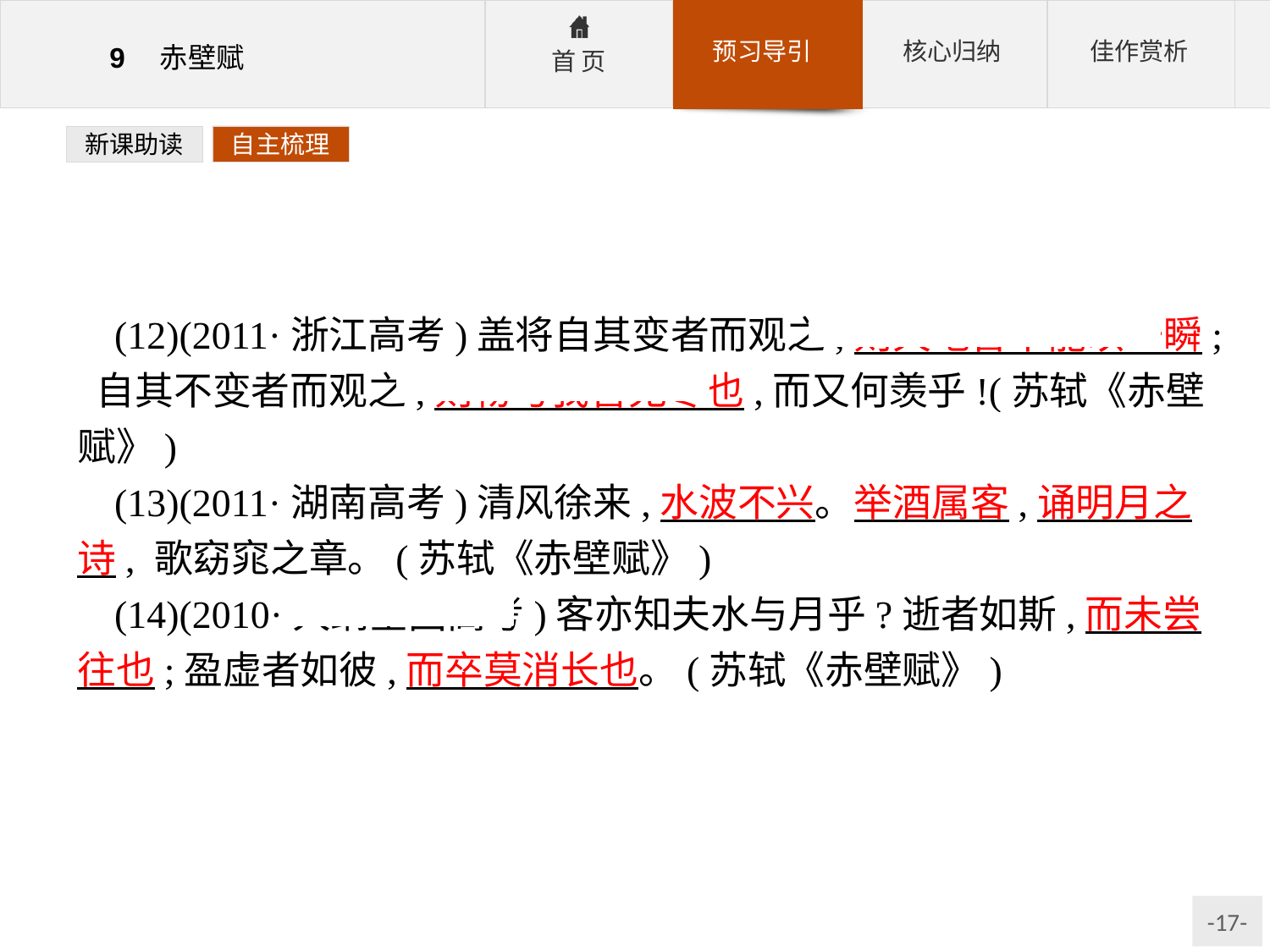

新课助读
自主梳理
(12)(2011·浙江高考)盖将自其变者而观之,则天地曾不能以一瞬; 自其不变者而观之,则物与我皆无尽也,而又何羡乎!(苏轼《赤壁赋》)
(13)(2011·湖南高考)清风徐来,水波不兴。举酒属客,诵明月之诗, 歌窈窕之章。(苏轼《赤壁赋》)
(14)(2010·大纲全国高考)客亦知夫水与月乎?逝者如斯,而未尝往也;盈虚者如彼,而卒莫消长也。(苏轼《赤壁赋》)